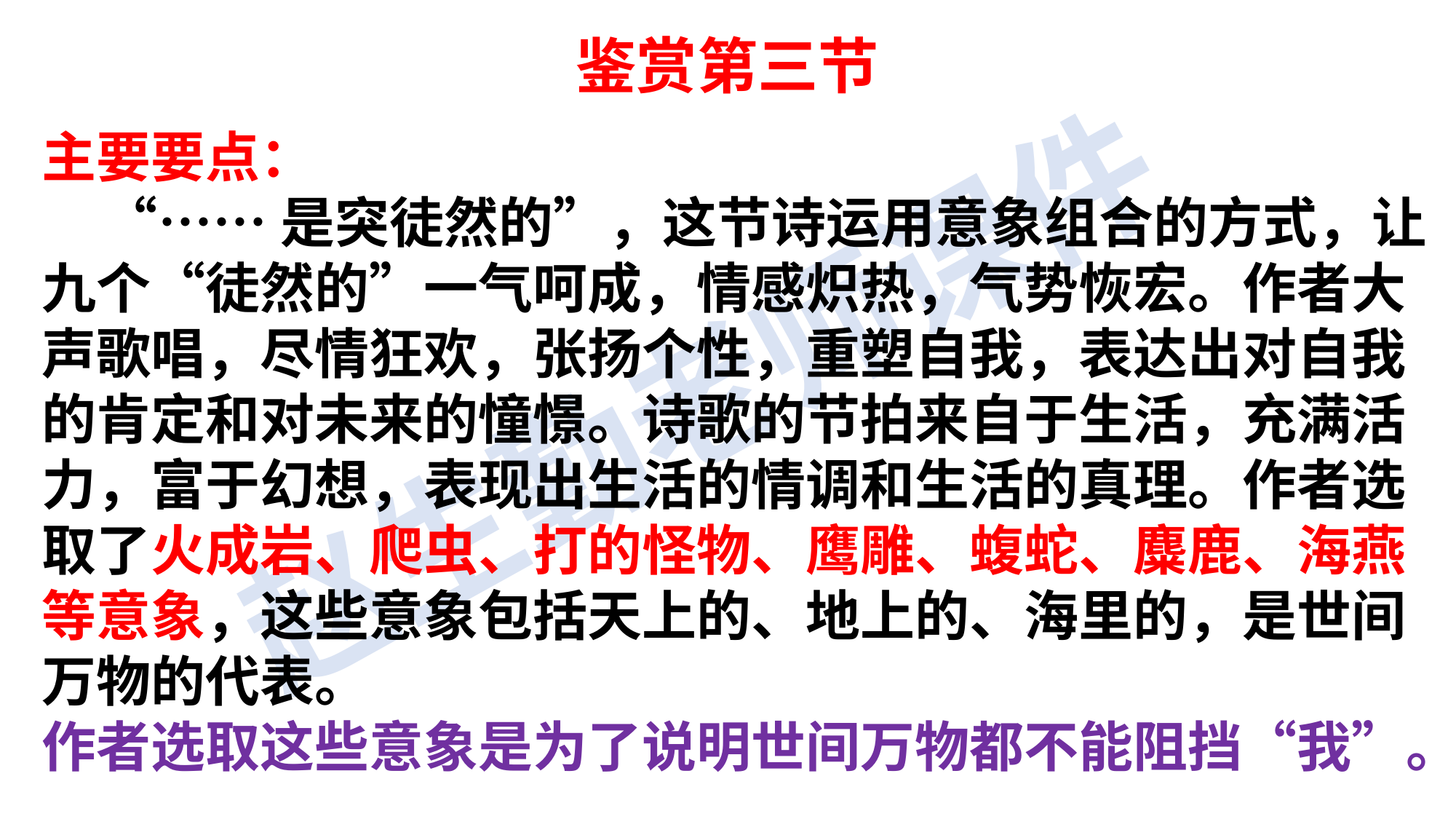

鉴赏第三节
主要要点：
     “……是突徒然的”，这节诗运用意象组合的方式，让九个“徒然的”一气呵成，情感炽热，气势恢宏。作者大声歌唱，尽情狂欢，张扬个性，重塑自我，表达出对自我的肯定和对未来的憧憬。诗歌的节拍来自于生活，充满活力，富于幻想，表现出生活的情调和生活的真理。作者选取了火成岩、爬虫、打的怪物、鹰雕、蝮蛇、麋鹿、海燕等意象，这些意象包括天上的、地上的、海里的，是世间万物的代表。
作者选取这些意象是为了说明世间万物都不能阻挡“我”。